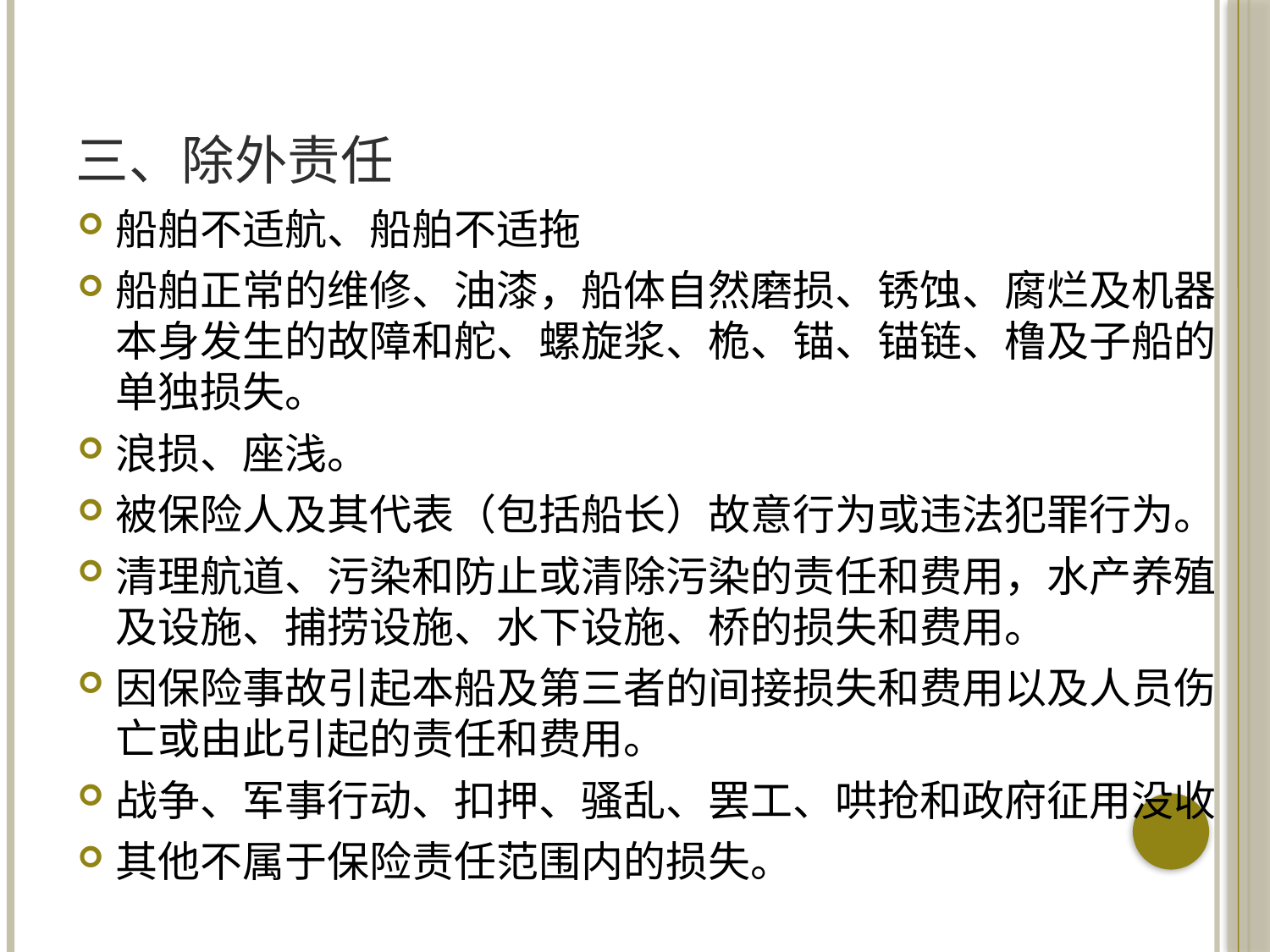

# 三、除外责任
船舶不适航、船舶不适拖
船舶正常的维修、油漆，船体自然磨损、锈蚀、腐烂及机器本身发生的故障和舵、螺旋浆、桅、锚、锚链、橹及子船的单独损失。
浪损、座浅。
被保险人及其代表（包括船长）故意行为或违法犯罪行为。
清理航道、污染和防止或清除污染的责任和费用，水产养殖及设施、捕捞设施、水下设施、桥的损失和费用。
因保险事故引起本船及第三者的间接损失和费用以及人员伤亡或由此引起的责任和费用。
战争、军事行动、扣押、骚乱、罢工、哄抢和政府征用没收
其他不属于保险责任范围内的损失。